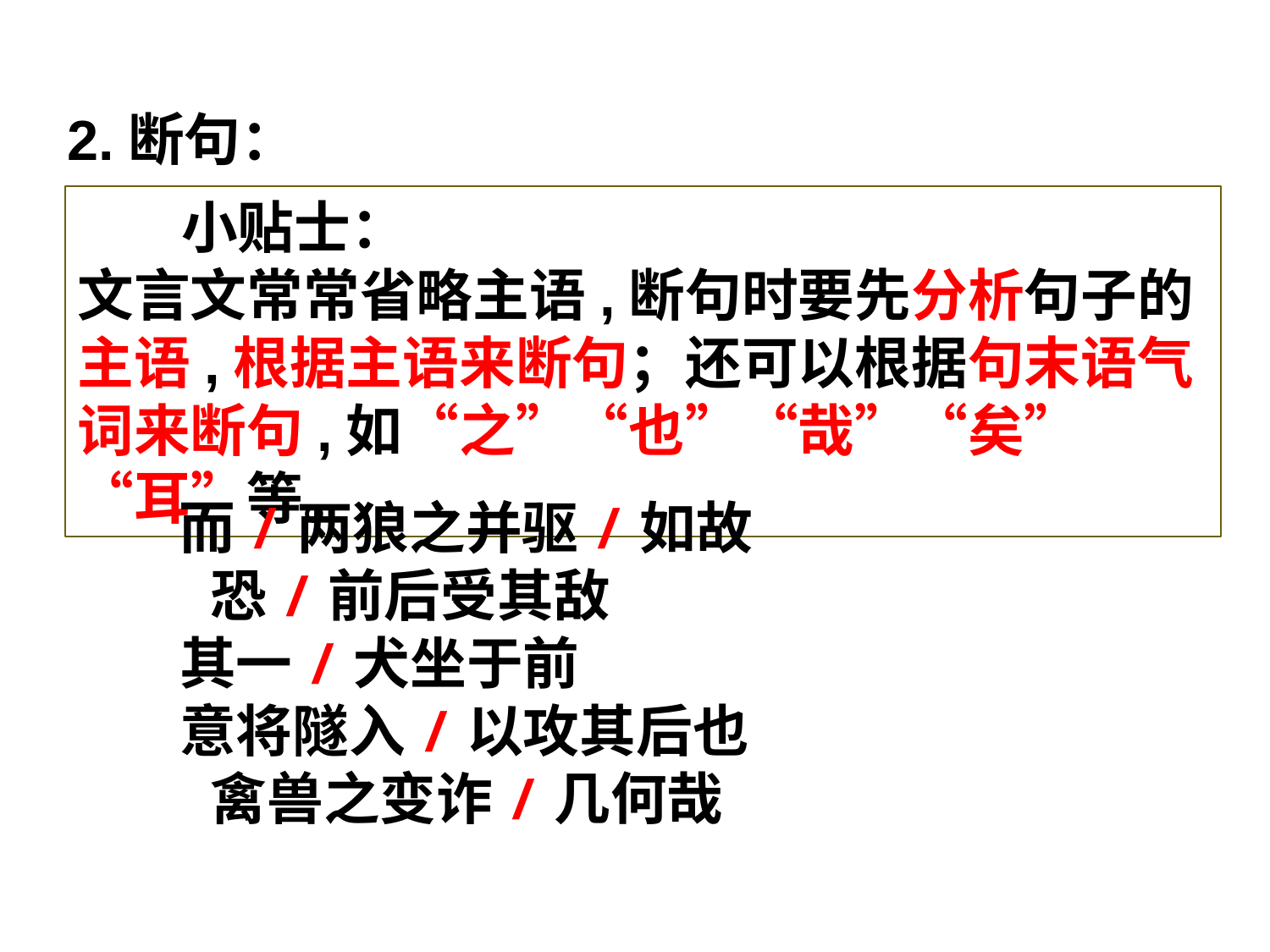

2.断句：
       小贴士：
文言文常常省略主语,断句时要先分析句子的主语,根据主语来断句；还可以根据句末语气词来断句,如“之”“也”“哉”“矣”“耳”等。
   而/两狼之并驱/如故
   恐/前后受其敌
   其一/犬坐于前
   意将隧入/以攻其后也
   禽兽之变诈/几何哉